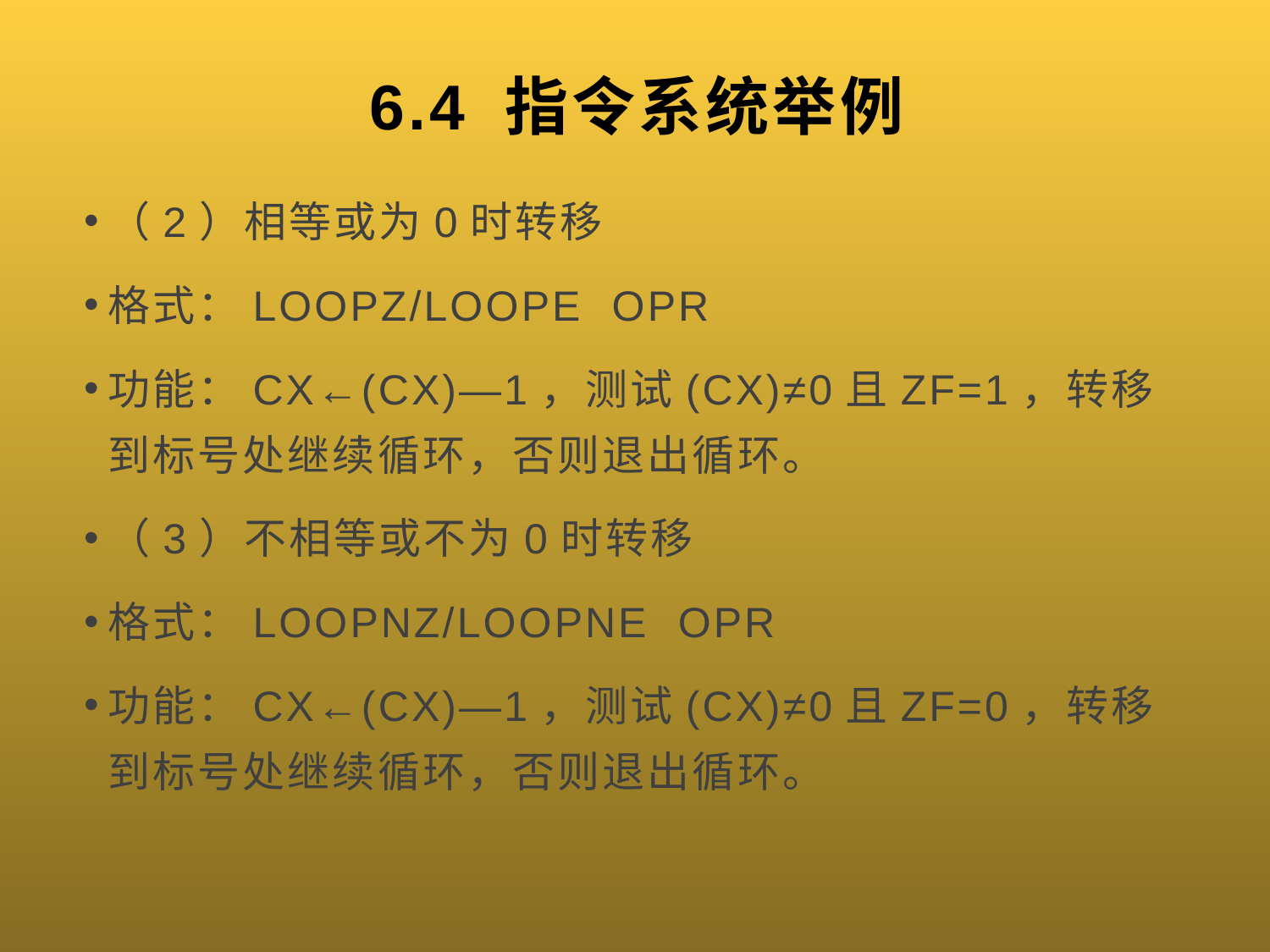

# 6.4 指令系统举例
（2）相等或为0时转移
格式：LOOPZ/LOOPE  OPR
功能：CX←(CX)―1，测试(CX)≠0且ZF=1，转移到标号处继续循环，否则退出循环。
（3）不相等或不为0时转移
格式：LOOPNZ/LOOPNE  OPR
功能：CX←(CX)―1，测试(CX)≠0且ZF=0，转移到标号处继续循环，否则退出循环。